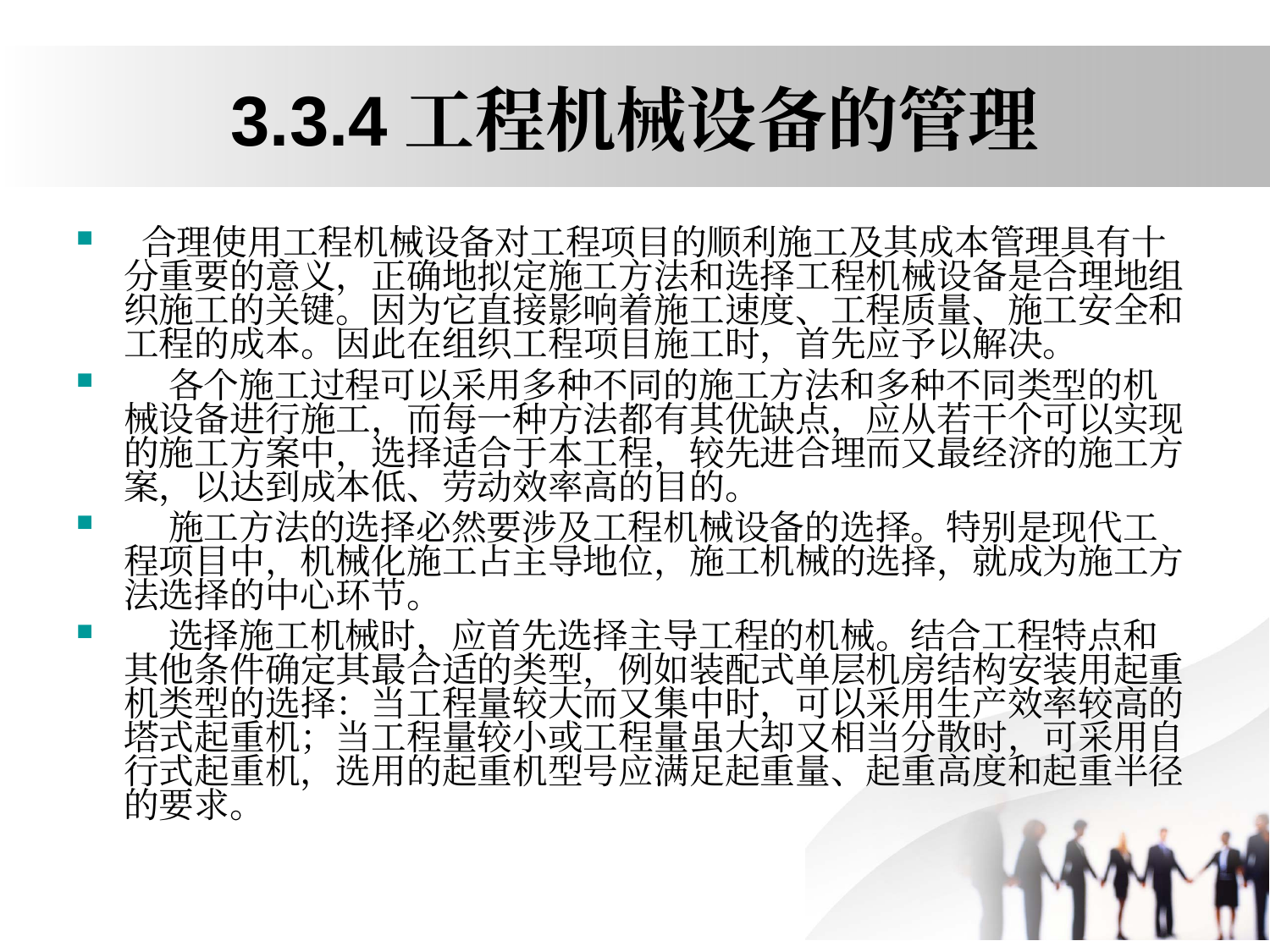

# 3.3.4工程机械设备的管理
 合理使用工程机械设备对工程项目的顺利施工及其成本管理具有十分重要的意义，正确地拟定施工方法和选择工程机械设备是合理地组织施工的关键。因为它直接影响着施工速度、工程质量、施工安全和工程的成本。因此在组织工程项目施工时，首先应予以解决。
    各个施工过程可以采用多种不同的施工方法和多种不同类型的机械设备进行施工，而每一种方法都有其优缺点，应从若干个可以实现的施工方案中，选择适合于本工程，较先进合理而又最经济的施工方案，以达到成本低、劳动效率高的目的。
    施工方法的选择必然要涉及工程机械设备的选择。特别是现代工程项目中，机械化施工占主导地位，施工机械的选择，就成为施工方法选择的中心环节。
    选择施工机械时，应首先选择主导工程的机械。结合工程特点和其他条件确定其最合适的类型，例如装配式单层机房结构安装用起重机类型的选择：当工程量较大而又集中时，可以采用生产效率较高的塔式起重机；当工程量较小或工程量虽大却又相当分散时，可采用自行式起重机，选用的起重机型号应满足起重量、起重高度和起重半径的要求。